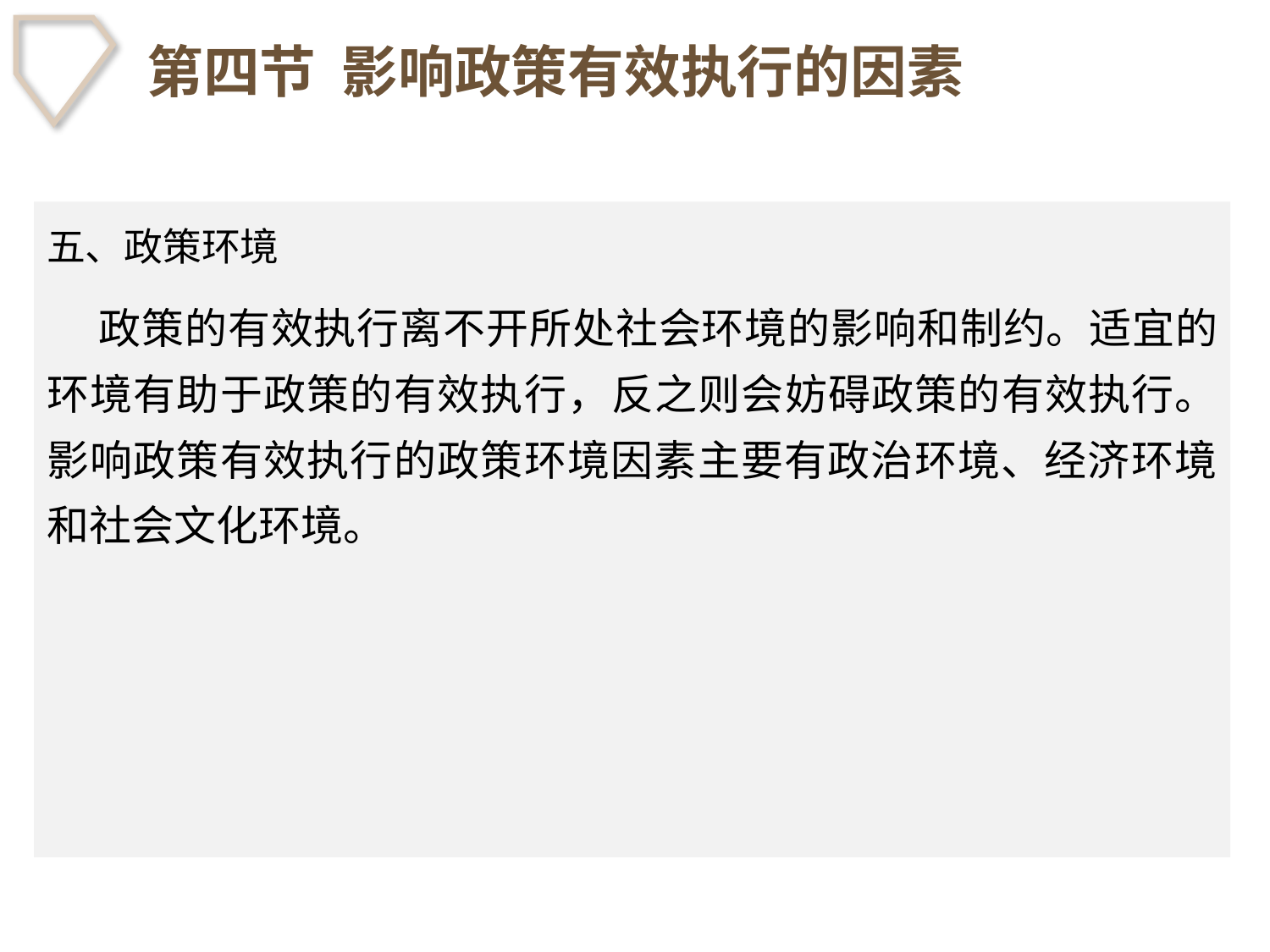

# 第四节  影响政策有效执行的因素
五、政策环境
    政策的有效执行离不开所处社会环境的影响和制约。适宜的环境有助于政策的有效执行，反之则会妨碍政策的有效执行。影响政策有效执行的政策环境因素主要有政治环境、经济环境和社会文化环境。